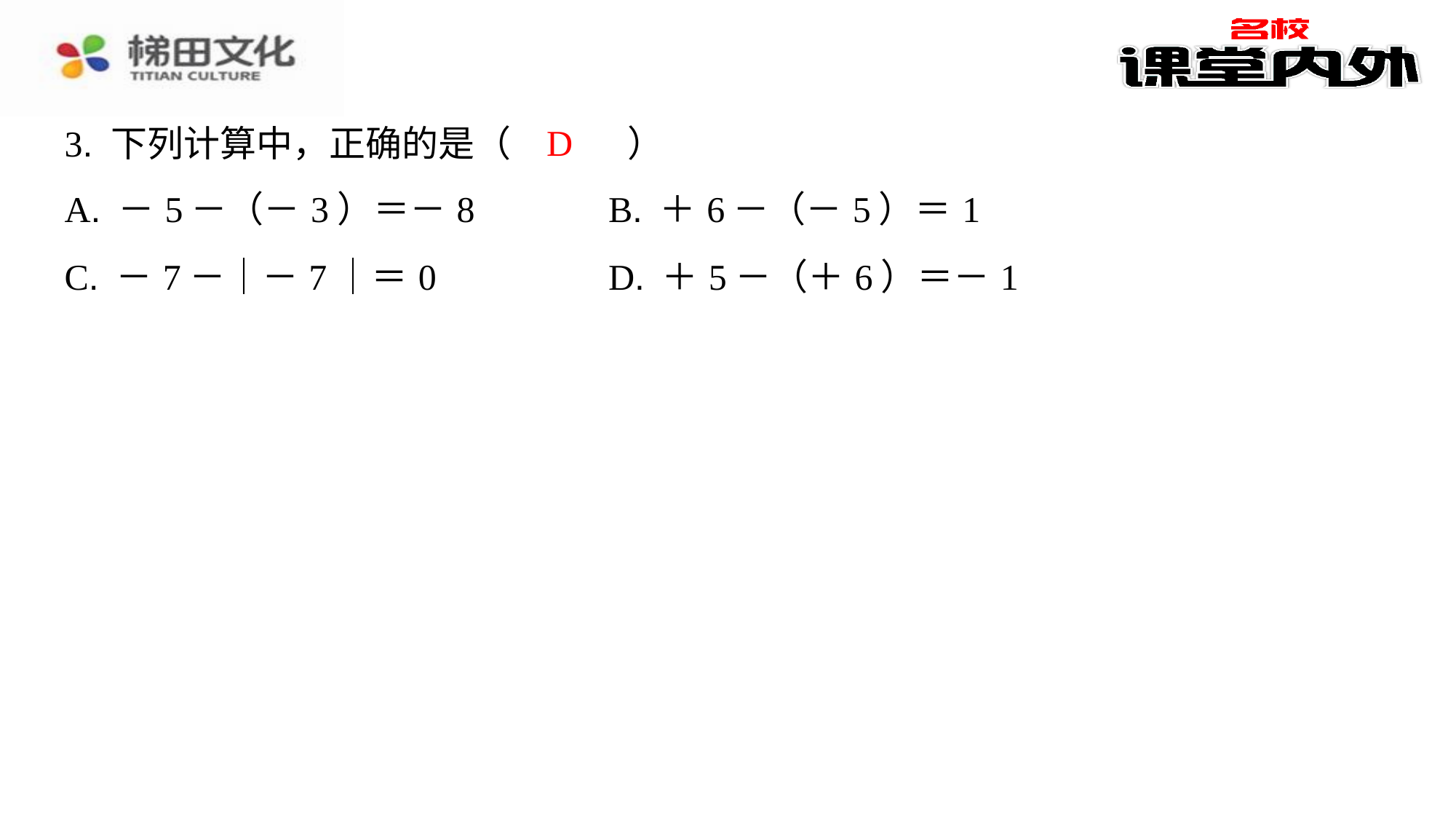

D
3. 下列计算中，正确的是（　D　）
| A. －5－（－3）＝－8 | B. ＋6－（－5）＝1 |
| --- | --- |
| C. －7－｜－7｜＝0 | D. ＋5－（＋6）＝－1 |